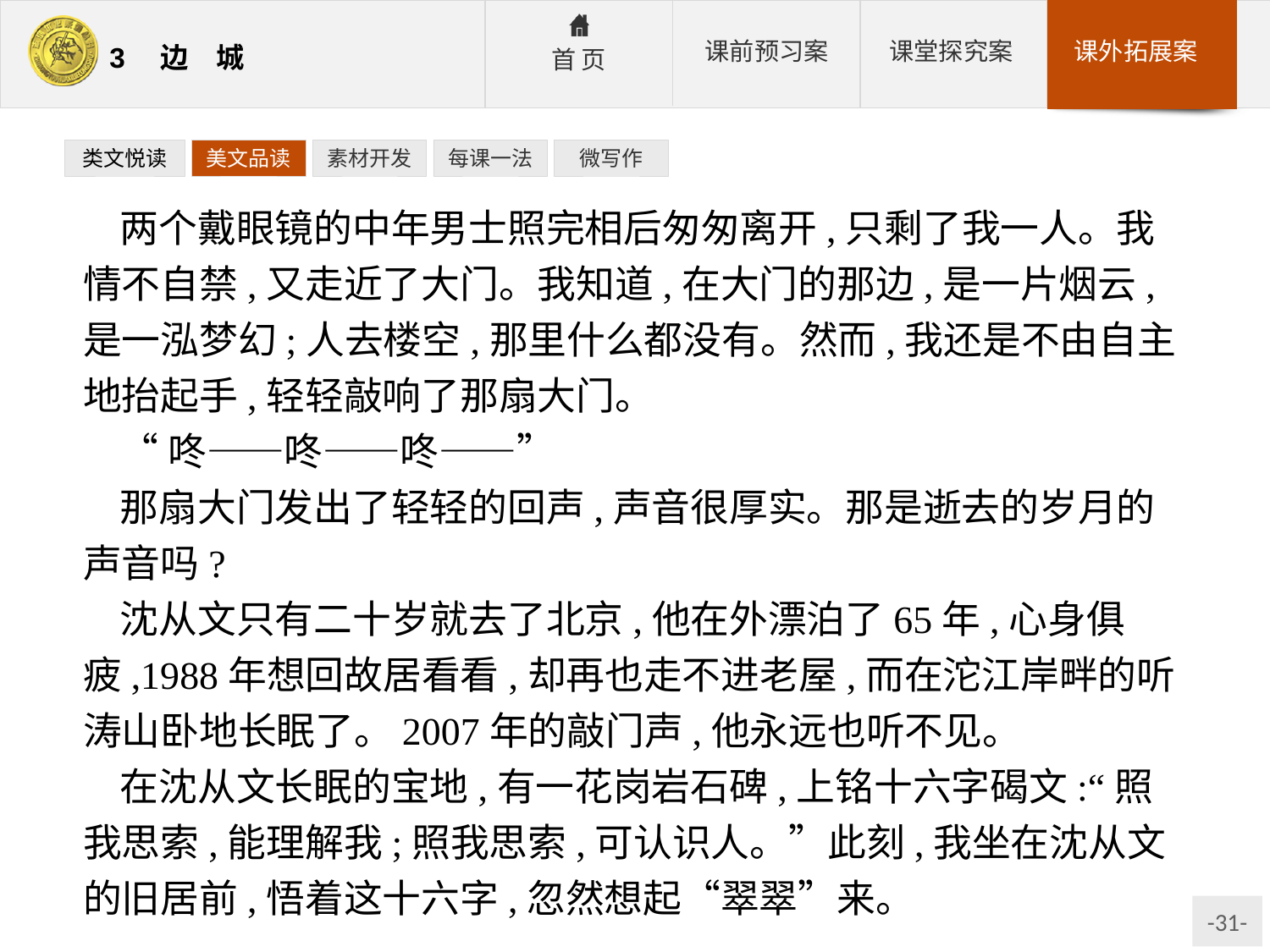

类文悦读
美文品读
素材开发
每课一法
微写作
两个戴眼镜的中年男士照完相后匆匆离开,只剩了我一人。我情不自禁,又走近了大门。我知道,在大门的那边,是一片烟云,是一泓梦幻;人去楼空,那里什么都没有。然而,我还是不由自主地抬起手,轻轻敲响了那扇大门。
“咚——咚——咚——”
那扇大门发出了轻轻的回声,声音很厚实。那是逝去的岁月的声音吗?
沈从文只有二十岁就去了北京,他在外漂泊了65年,心身俱疲,1988年想回故居看看,却再也走不进老屋,而在沱江岸畔的听涛山卧地长眠了。2007年的敲门声,他永远也听不见。
在沈从文长眠的宝地,有一花岗岩石碑,上铭十六字碣文:“照我思索,能理解我;照我思索,可认识人。”此刻,我坐在沈从文的旧居前,悟着这十六字,忽然想起“翠翠”来。